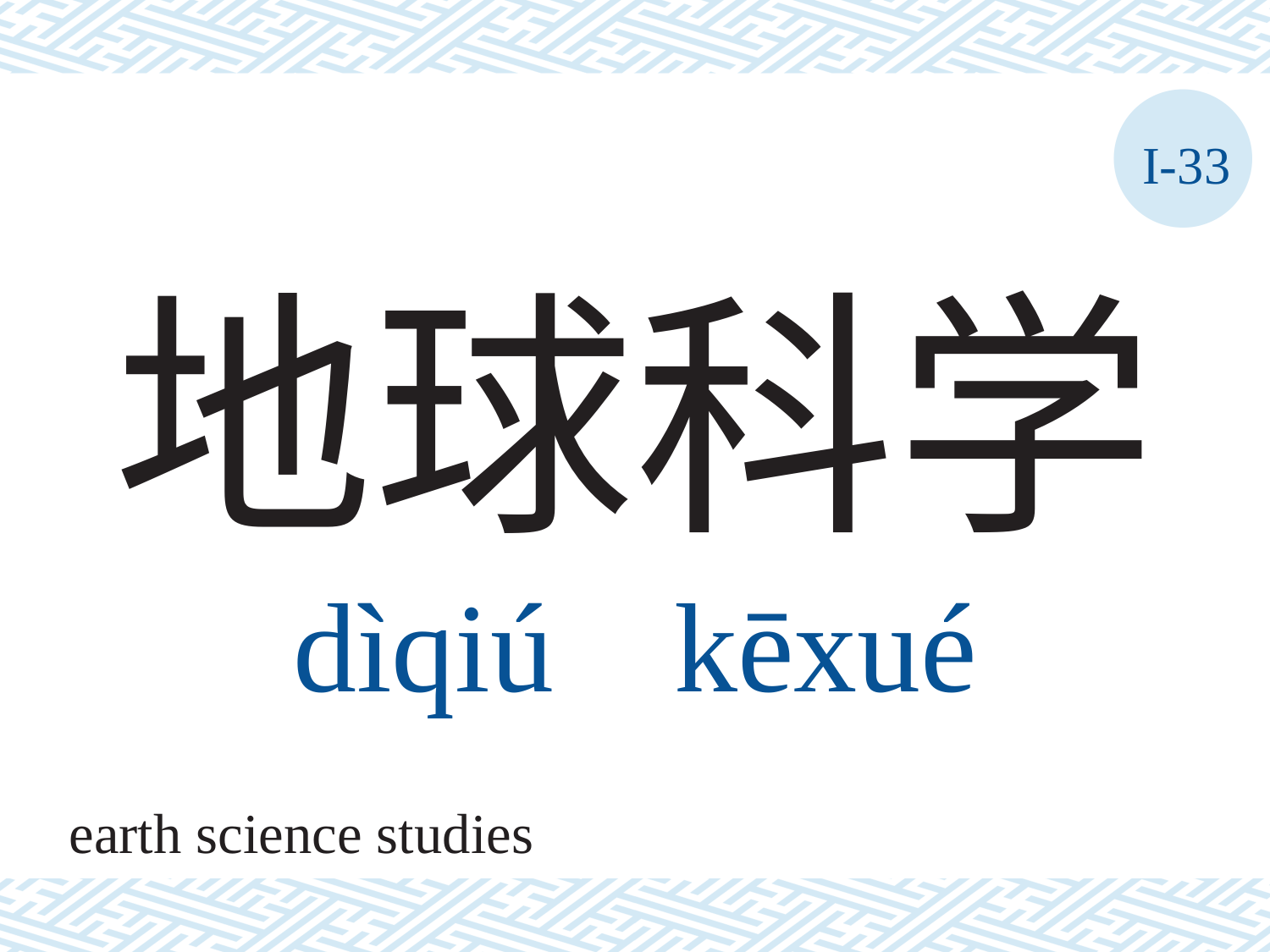

I-33
# 地球科学 dìqiú	kēxué
earth science studies